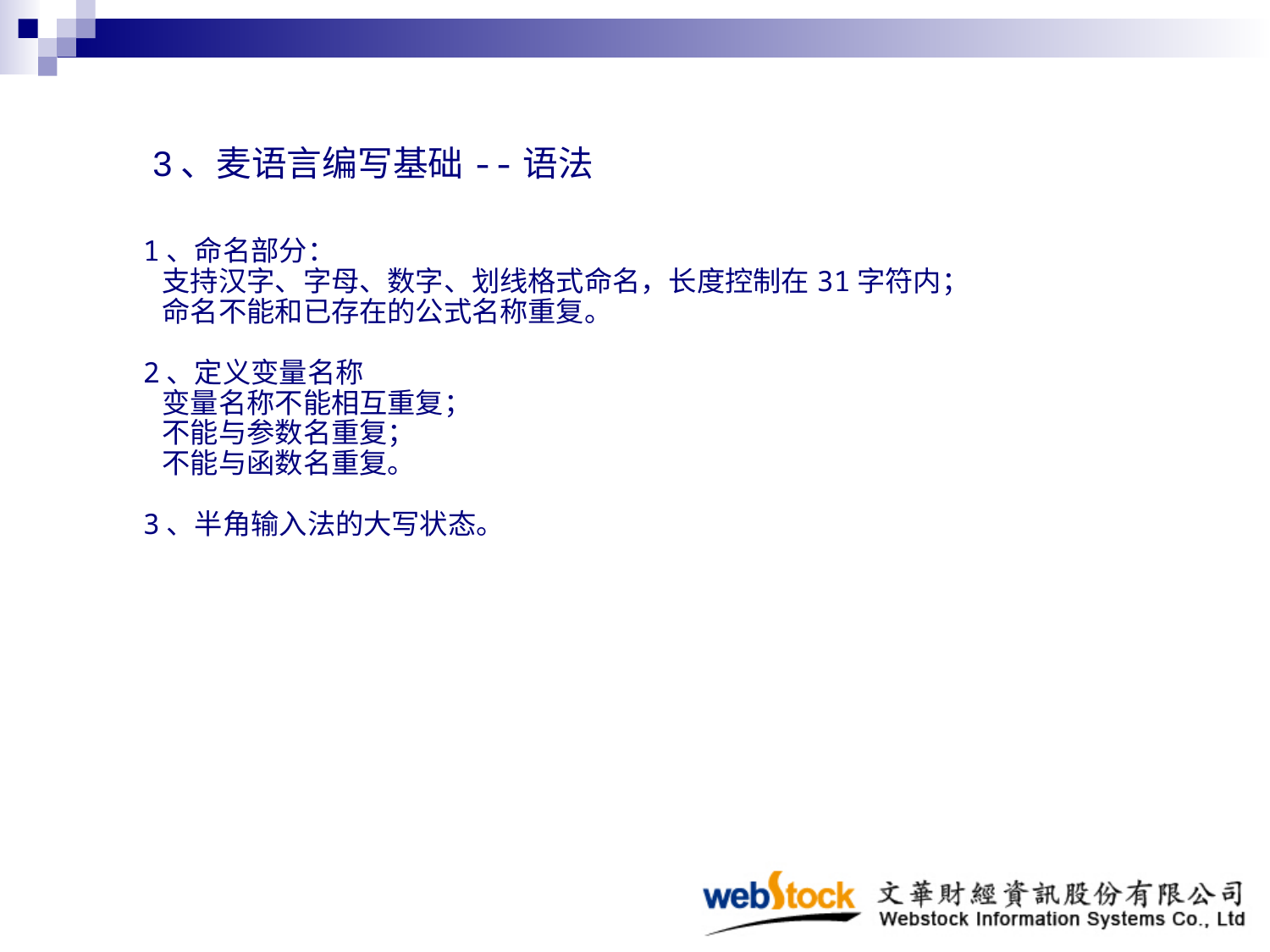

3、麦语言编写基础--语法
1、命名部分：
  支持汉字、字母、数字、划线格式命名，长度控制在31字符内；
  命名不能和已存在的公式名称重复。

2、定义变量名称
  变量名称不能相互重复；
  不能与参数名重复；
  不能与函数名重复。

3、半角输入法的大写状态。